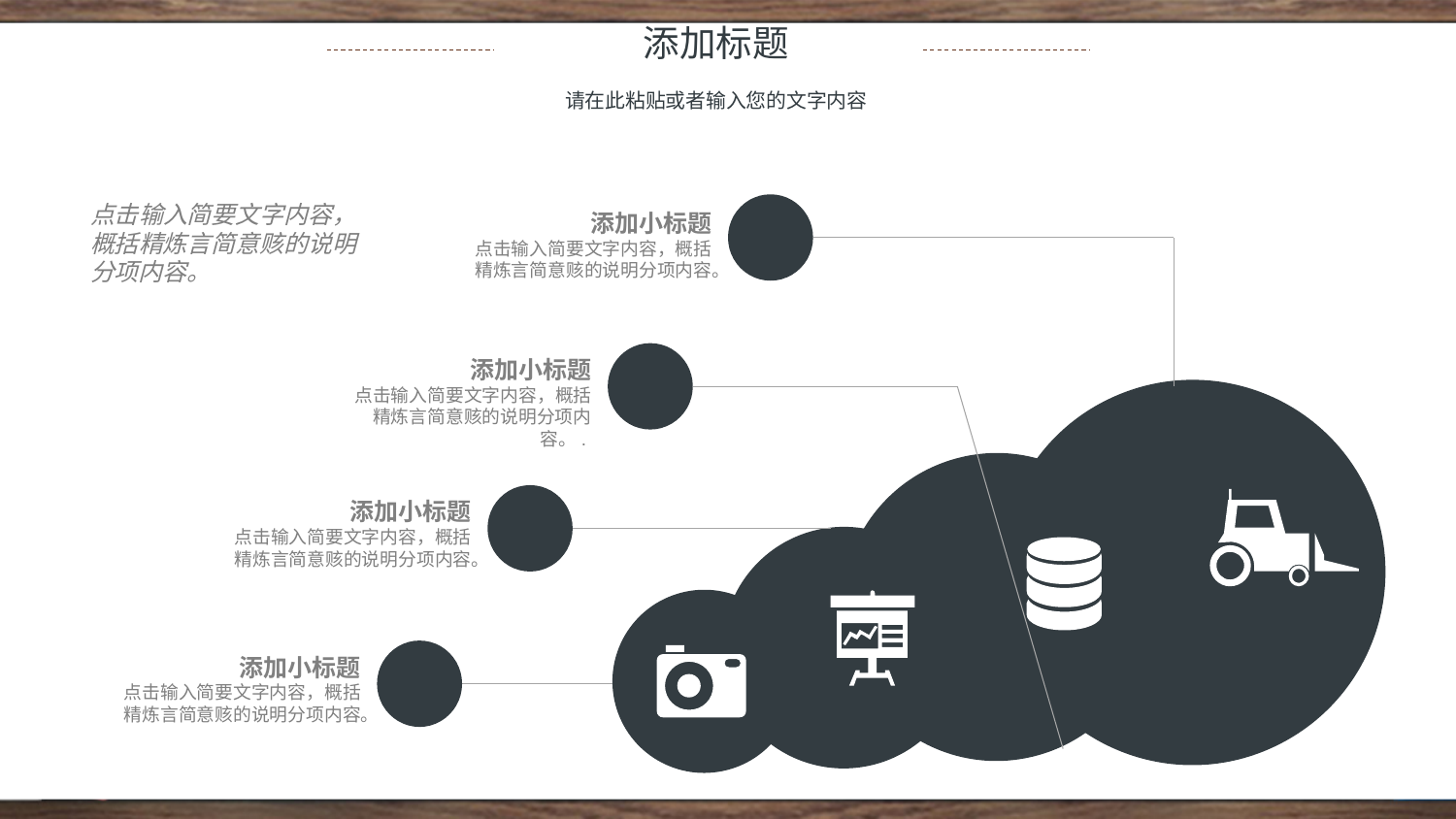

添加标题
请在此粘贴或者输入您的文字内容
添加小标题
点击输入简要文字内容，概括精炼言简意赅的说明分项内容。

点击输入简要文字内容，概括精炼言简意赅的说明分项内容。
添加小标题
点击输入简要文字内容，概括精炼言简意赅的说明分项内容。.

添加小标题
点击输入简要文字内容，概括精炼言简意赅的说明分项内容。

添加小标题
点击输入简要文字内容，概括精炼言简意赅的说明分项内容。